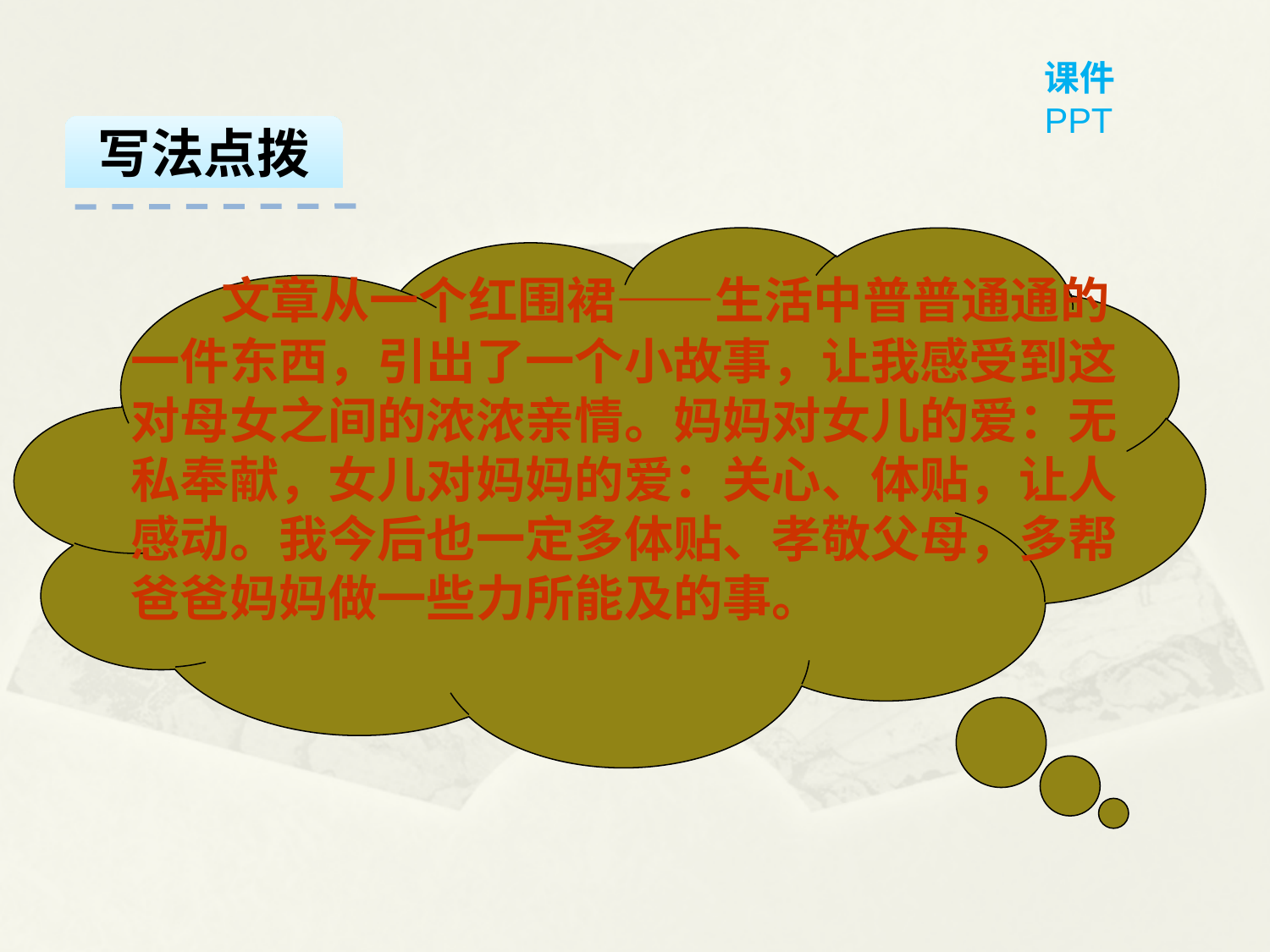

课件PPT
写法点拨

      文章从一个红围裙——生活中普普通通的
一件东西，引出了一个小故事，让我感受到这
对母女之间的浓浓亲情。妈妈对女儿的爱：无
私奉献，女儿对妈妈的爱：关心、体贴，让人
感动。我今后也一定多体贴、孝敬父母，多帮
爸爸妈妈做一些力所能及的事。